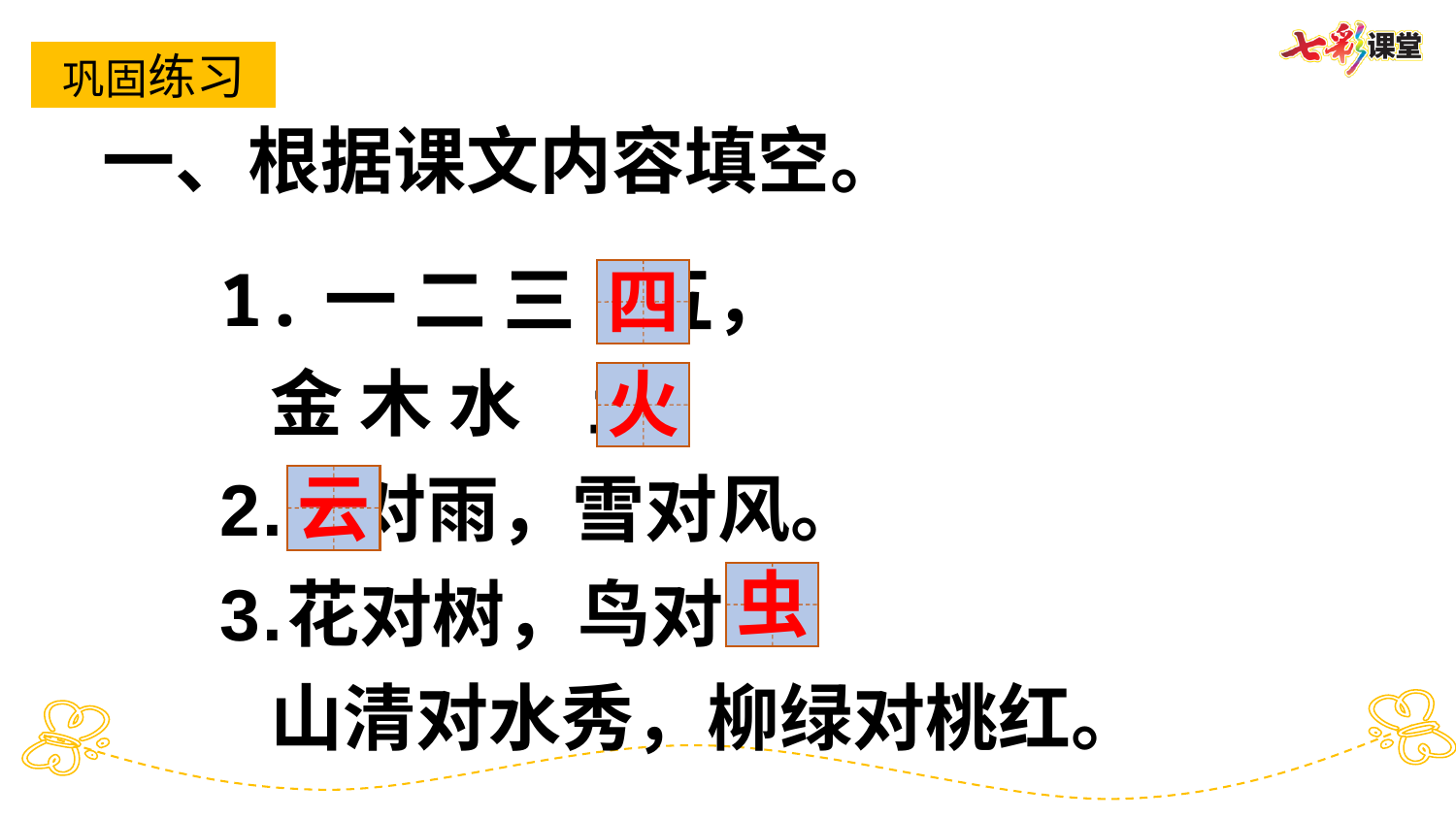

巩固练习
一、根据课文内容填空。
1.一 二 三    五，
  金 木 水    土。
   对雨，雪对风。
花对树，鸟对   。
  山清对水秀，柳绿对桃红。
四

火

云

虫